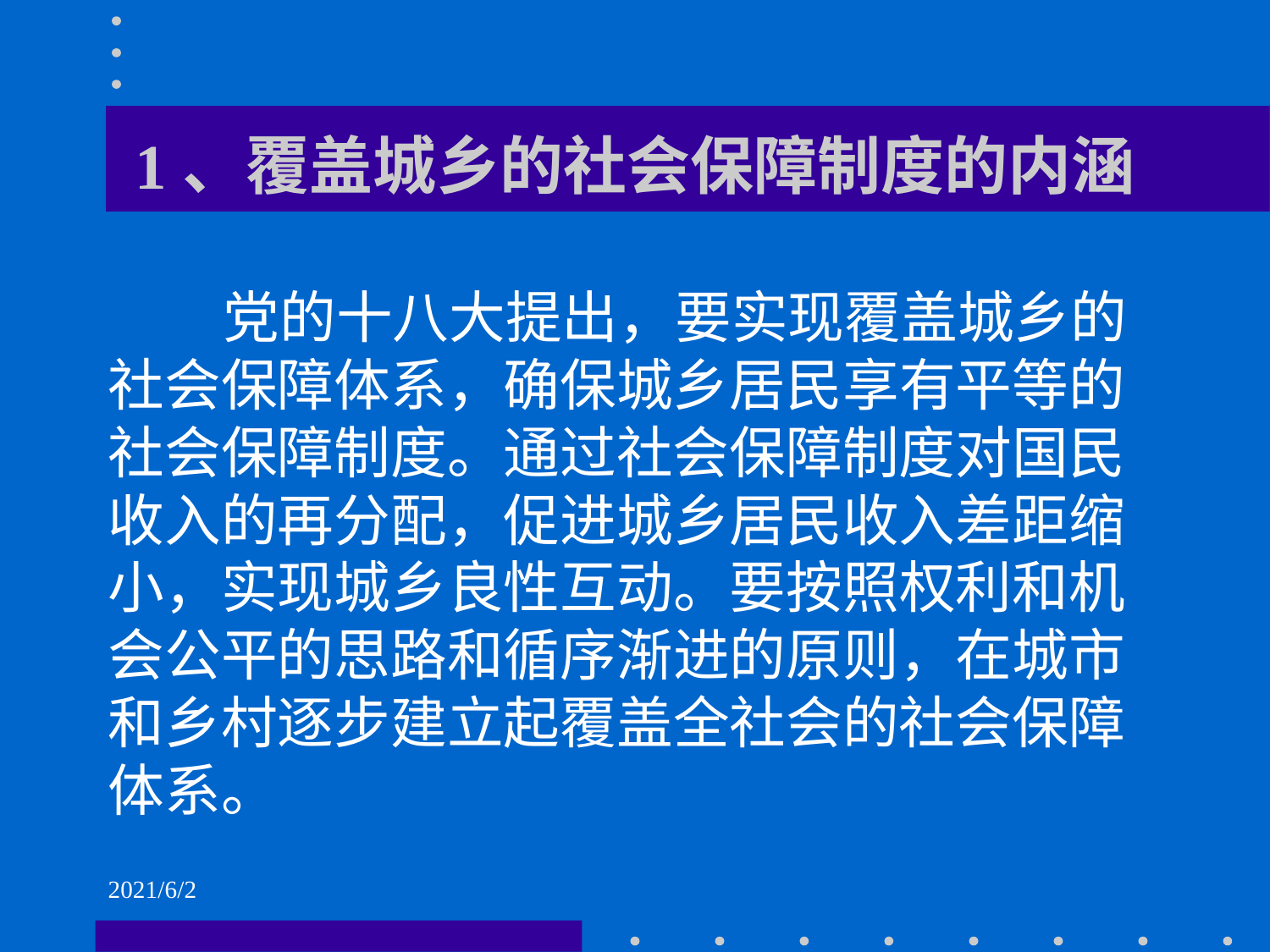

# 1、覆盖城乡的社会保障制度的内涵
        党的十八大提出，要实现覆盖城乡的社会保障体系，确保城乡居民享有平等的社会保障制度。通过社会保障制度对国民收入的再分配，促进城乡居民收入差距缩小，实现城乡良性互动。要按照权利和机会公平的思路和循序渐进的原则，在城市和乡村逐步建立起覆盖全社会的社会保障体系。

2021/6/2